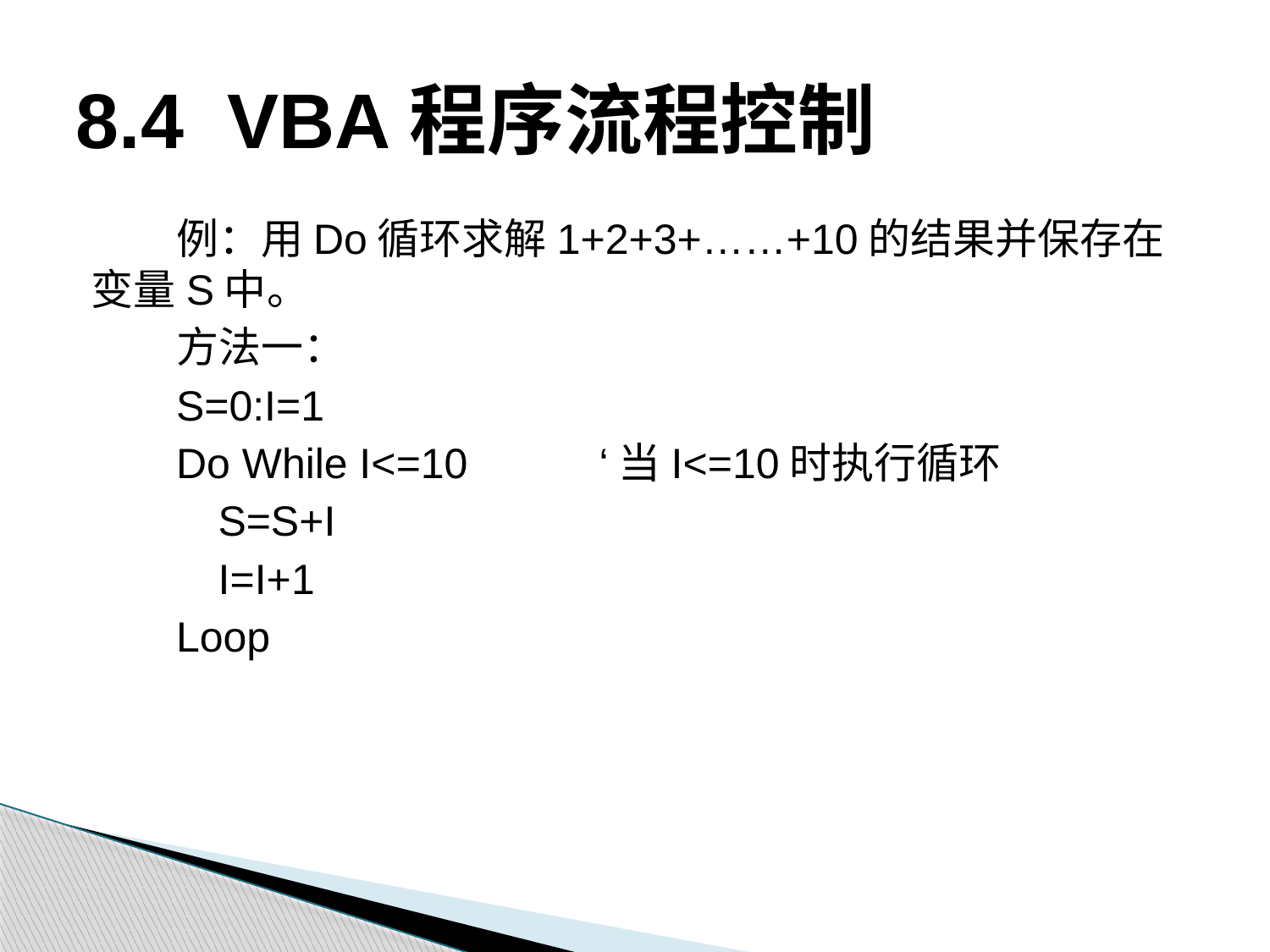

# 8.4  VBA程序流程控制
例：用Do循环求解1+2+3+……+10的结果并保存在变量S中。
方法一：
S=0:I=1
Do While I<=10		‘当I<=10时执行循环
	S=S+I
	I=I+1
Loop